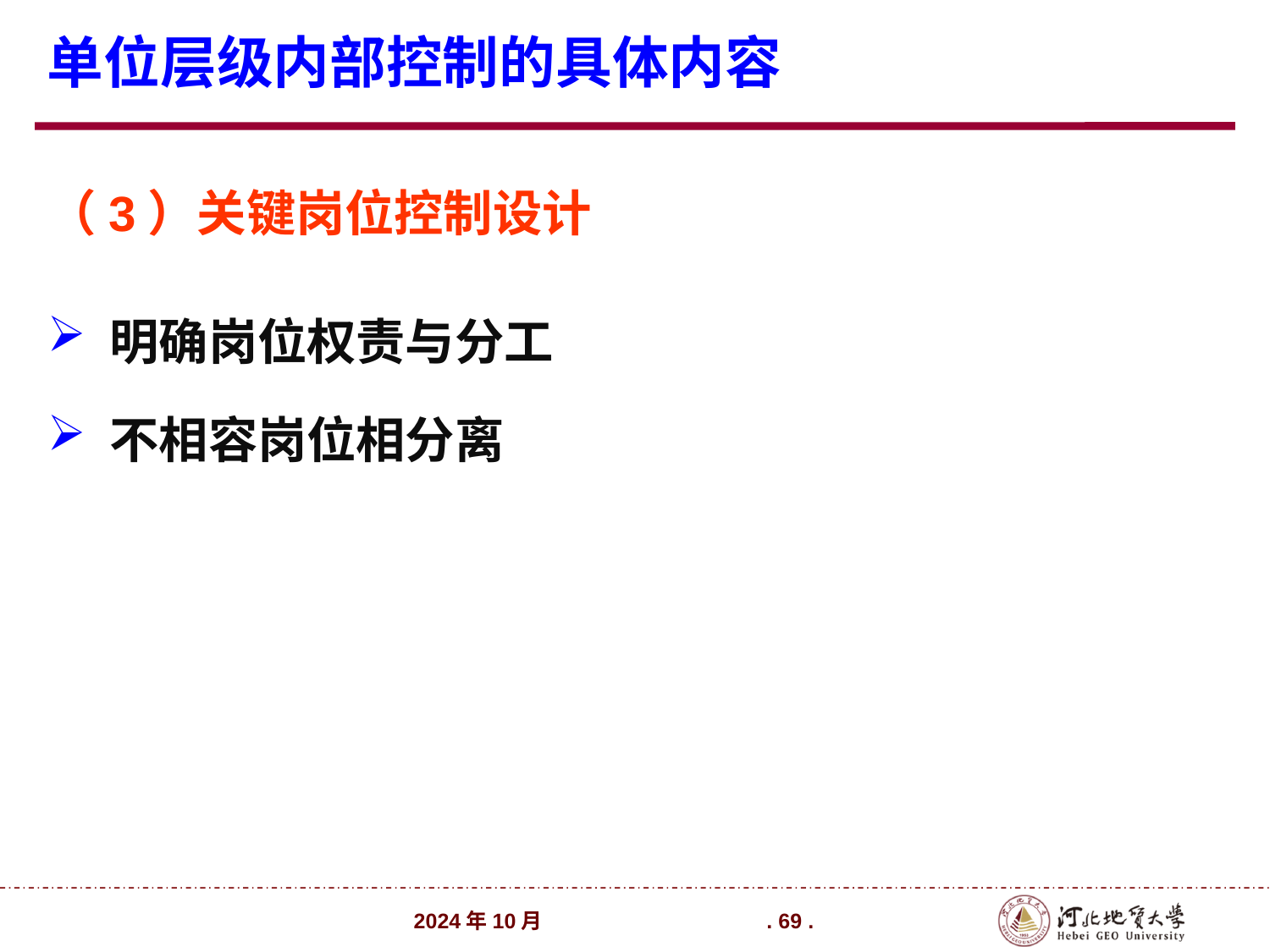

# 单位层级内部控制的具体内容
（3）关键岗位控制设计
 明确岗位权责与分工
 不相容岗位相分离

2024年10月                                             . 69 .